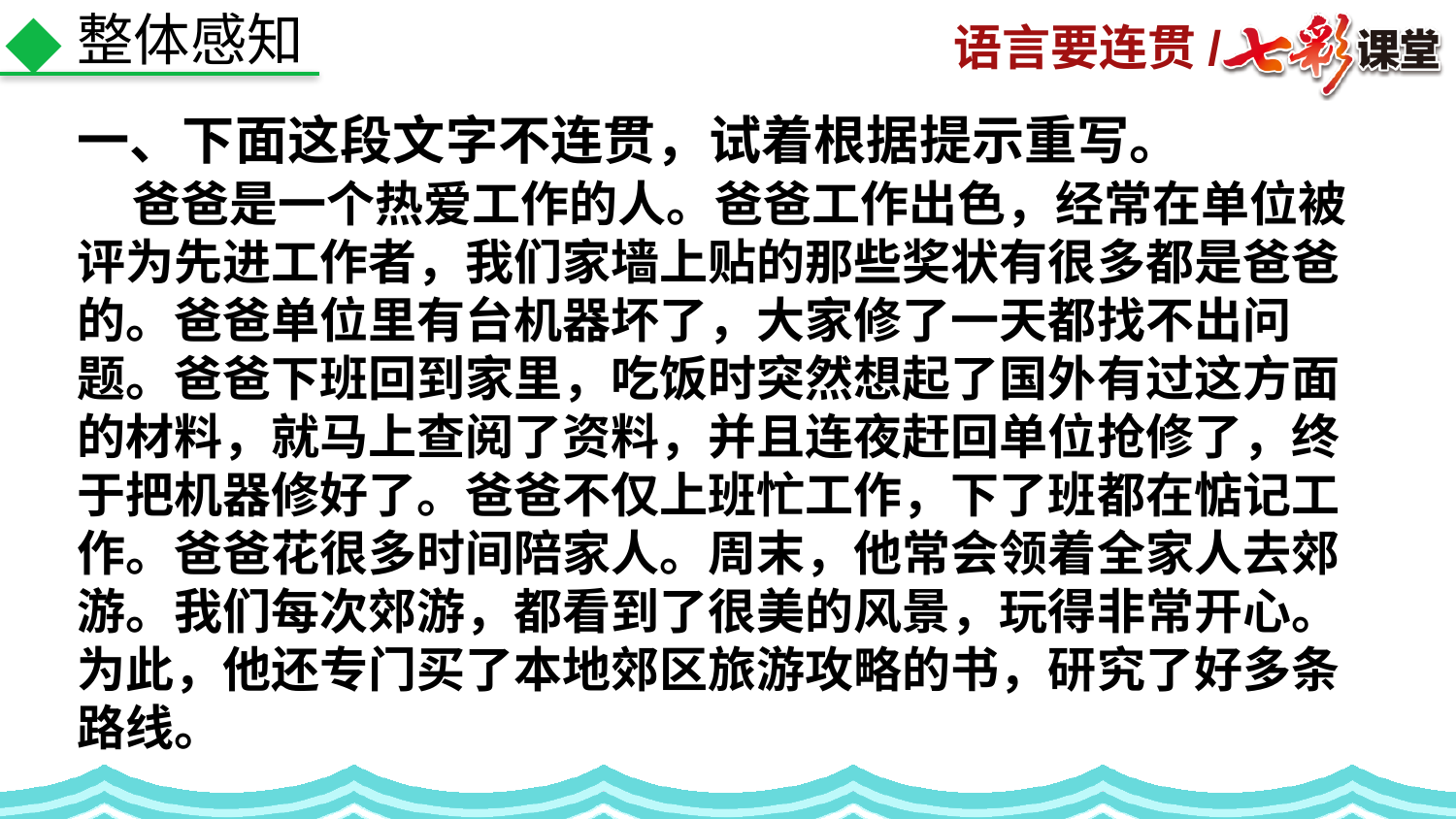

整体感知

一、下面这段文字不连贯，试着根据提示重写。
    爸爸是一个热爱工作的人。爸爸工作出色，经常在单位被评为先进工作者，我们家墙上贴的那些奖状有很多都是爸爸的。爸爸单位里有台机器坏了，大家修了一天都找不出问题。爸爸下班回到家里，吃饭时突然想起了国外有过这方面的材料，就马上查阅了资料，并且连夜赶回单位抢修了，终于把机器修好了。爸爸不仅上班忙工作，下了班都在惦记工作。爸爸花很多时间陪家人。周末，他常会领着全家人去郊游。我们每次郊游，都看到了很美的风景，玩得非常开心。为此，他还专门买了本地郊区旅游攻略的书，研究了好多条路线。